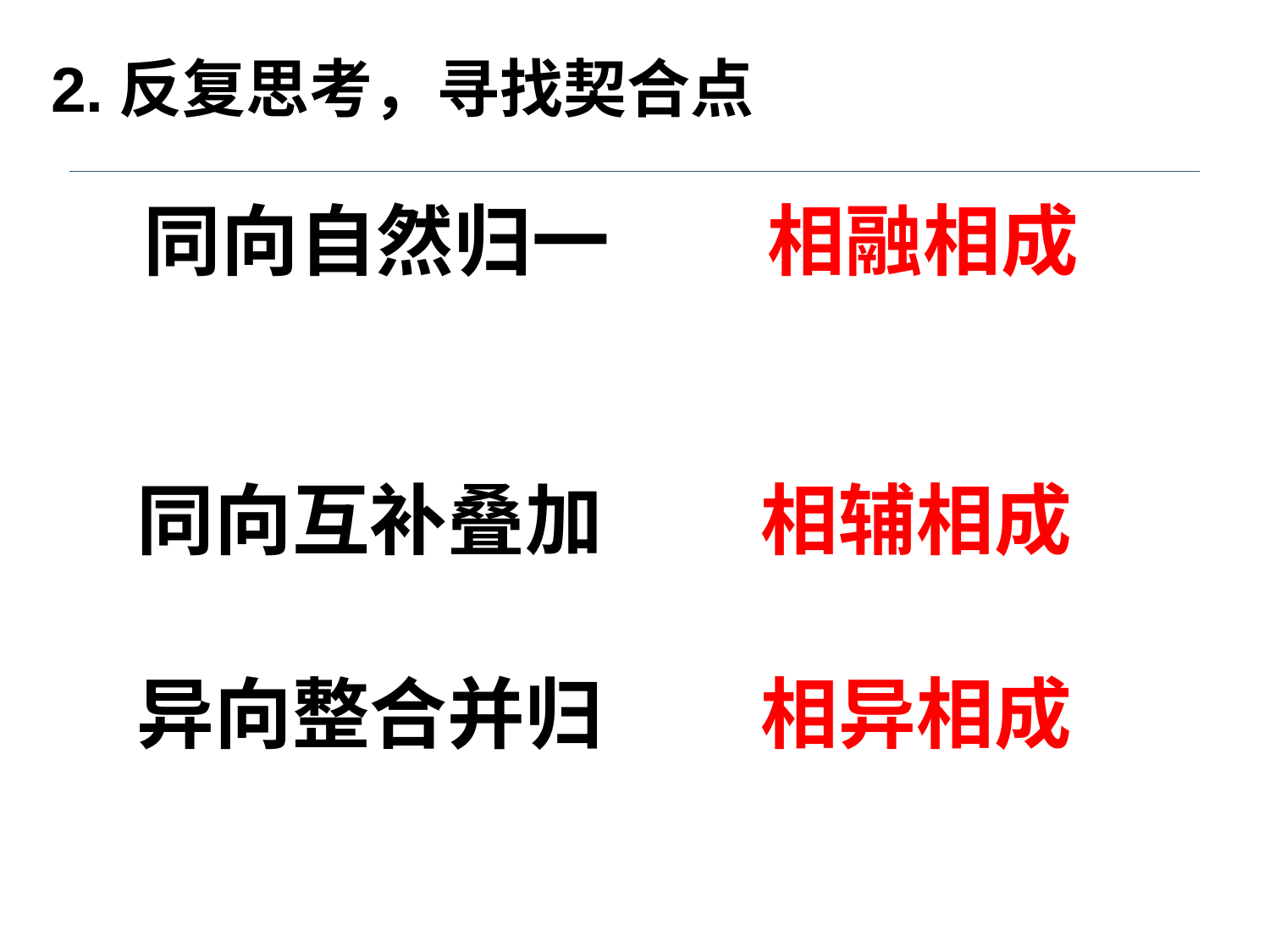

2.反复思考，寻找契合点
   同向自然归一         相融相成

   同向互补叠加         相辅相成

   异向整合并归         相异相成